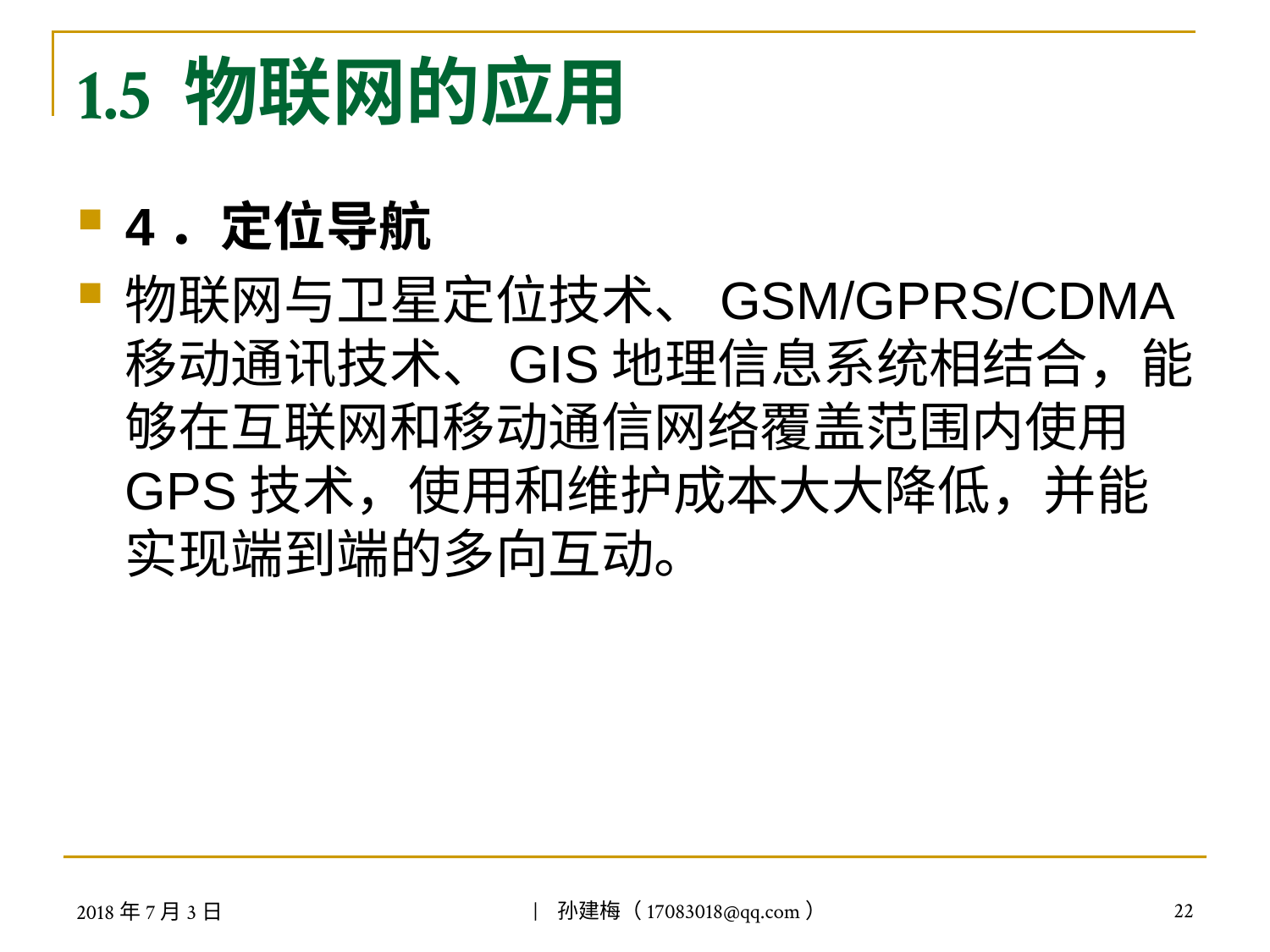

# 1.5 物联网的应用
4．定位导航
物联网与卫星定位技术、GSM/GPRS/CDMA移动通讯技术、GIS地理信息系统相结合，能够在互联网和移动通信网络覆盖范围内使用GPS技术，使用和维护成本大大降低，并能实现端到端的多向互动。
|   孙建梅（17083018@qq.com）
2018年7月3日
22